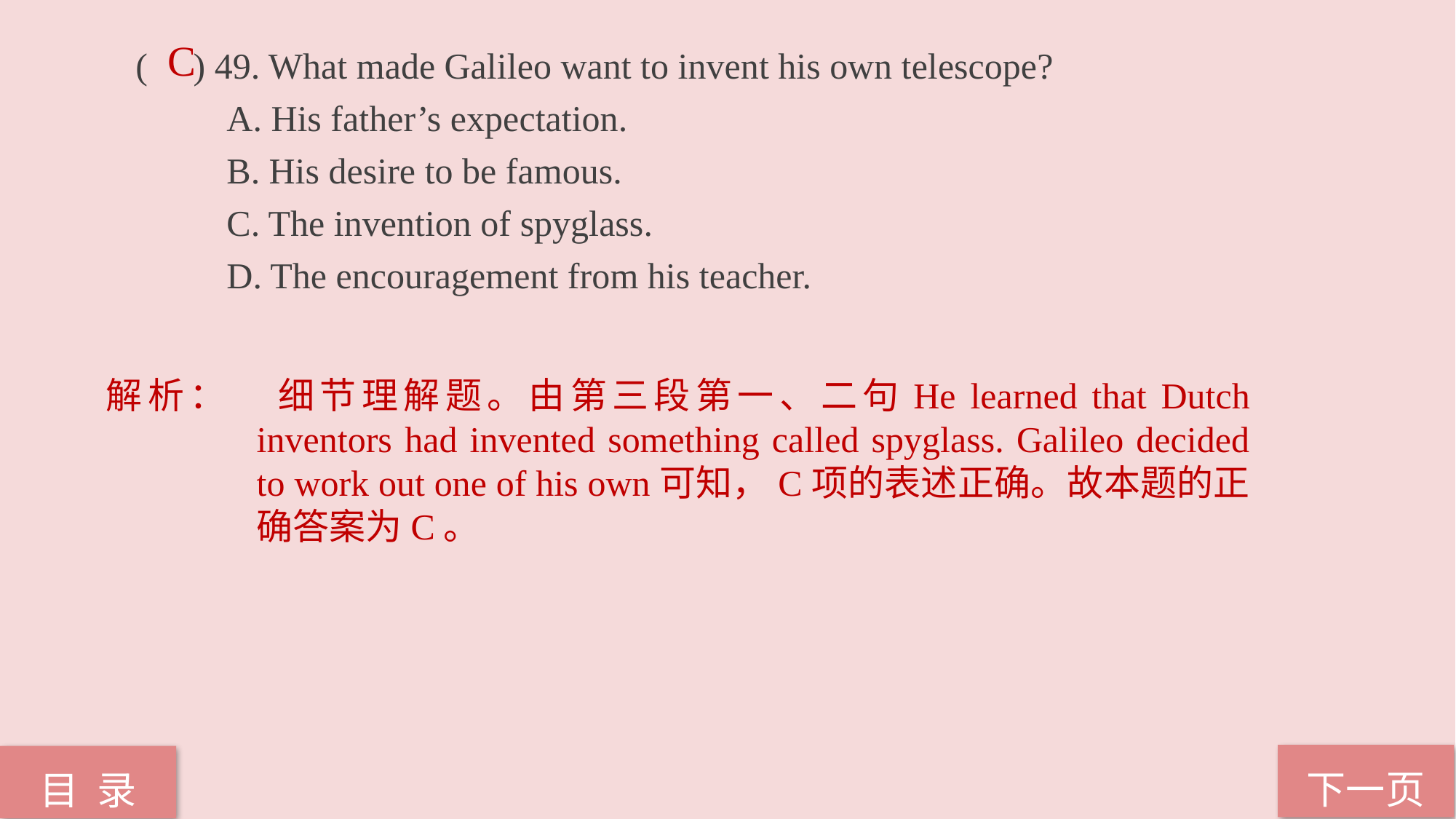

C
(     ) 49. What made Galileo want to invent his own telescope?
          A. His father’s expectation.
          B. His desire to be famous.
          C. The invention of spyglass.
          D. The encouragement from his teacher.
解析：	细节理解题。由第三段第一、二句He learned that Dutch inventors had invented something called spyglass. Galileo decided to work out one of his own可知，C项的表述正确。故本题的正确答案为C。